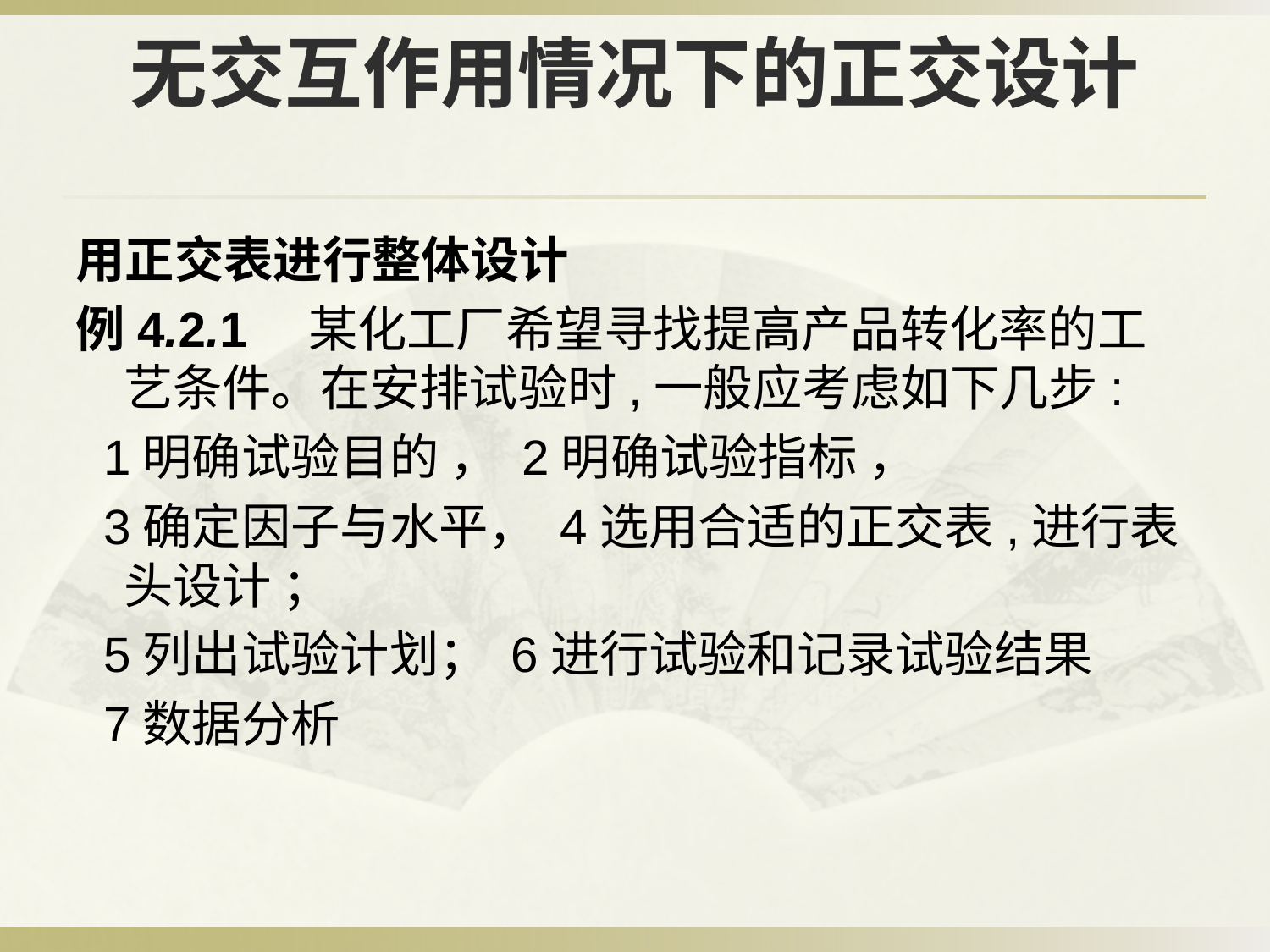

# 无交互作用情况下的正交设计
用正交表进行整体设计
例4.2.1　某化工厂希望寻找提高产品转化率的工艺条件。在安排试验时,一般应考虑如下几步:
  1明确试验目的 ， 2明确试验指标 ，
  3确定因子与水平， 4选用合适的正交表,进行表头设计 ；
  5列出试验计划； 6进行试验和记录试验结果
  7数据分析